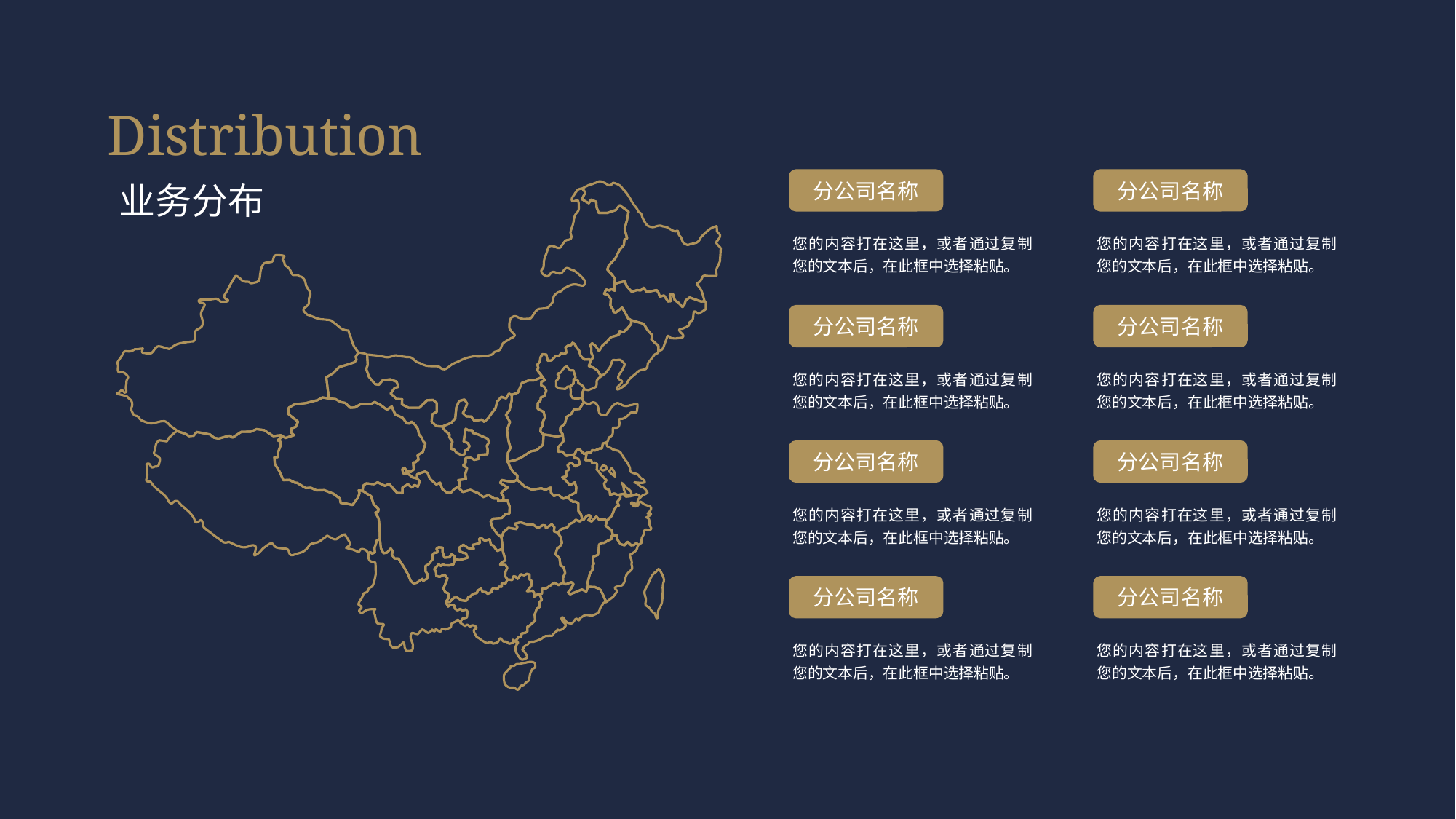

Distribution
分公司名称
分公司名称
业务分布

您的内容打在这里，或者通过复制您的文本后，在此框中选择粘贴。
您的内容打在这里，或者通过复制您的文本后，在此框中选择粘贴。
分公司名称
分公司名称
您的内容打在这里，或者通过复制您的文本后，在此框中选择粘贴。
您的内容打在这里，或者通过复制您的文本后，在此框中选择粘贴。
分公司名称
分公司名称
您的内容打在这里，或者通过复制您的文本后，在此框中选择粘贴。
您的内容打在这里，或者通过复制您的文本后，在此框中选择粘贴。
分公司名称
分公司名称
您的内容打在这里，或者通过复制您的文本后，在此框中选择粘贴。
您的内容打在这里，或者通过复制您的文本后，在此框中选择粘贴。